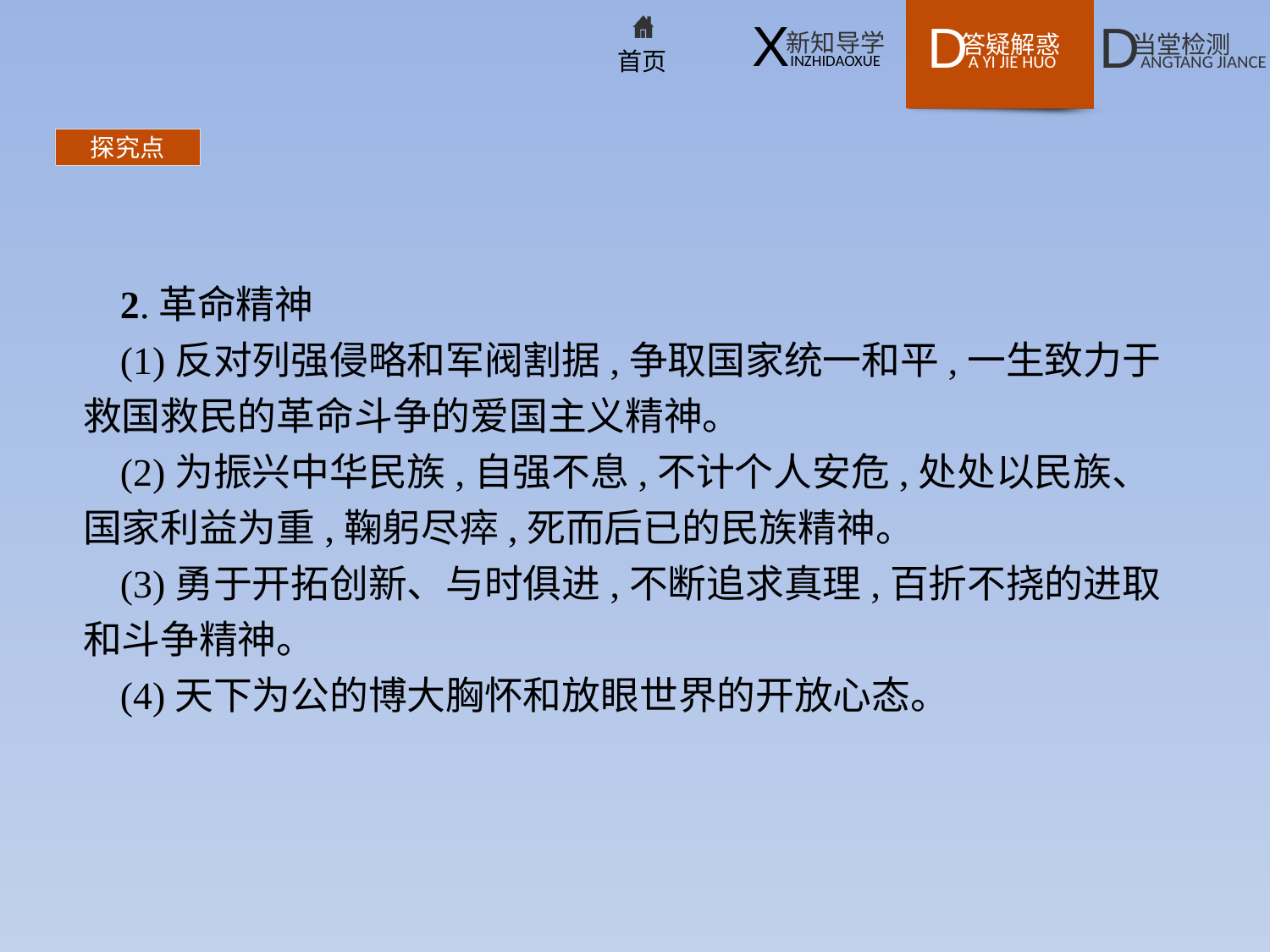

探究点
2.革命精神
(1)反对列强侵略和军阀割据,争取国家统一和平,一生致力于救国救民的革命斗争的爱国主义精神。
(2)为振兴中华民族,自强不息,不计个人安危,处处以民族、国家利益为重,鞠躬尽瘁,死而后已的民族精神。
(3)勇于开拓创新、与时俱进,不断追求真理,百折不挠的进取和斗争精神。
(4)天下为公的博大胸怀和放眼世界的开放心态。